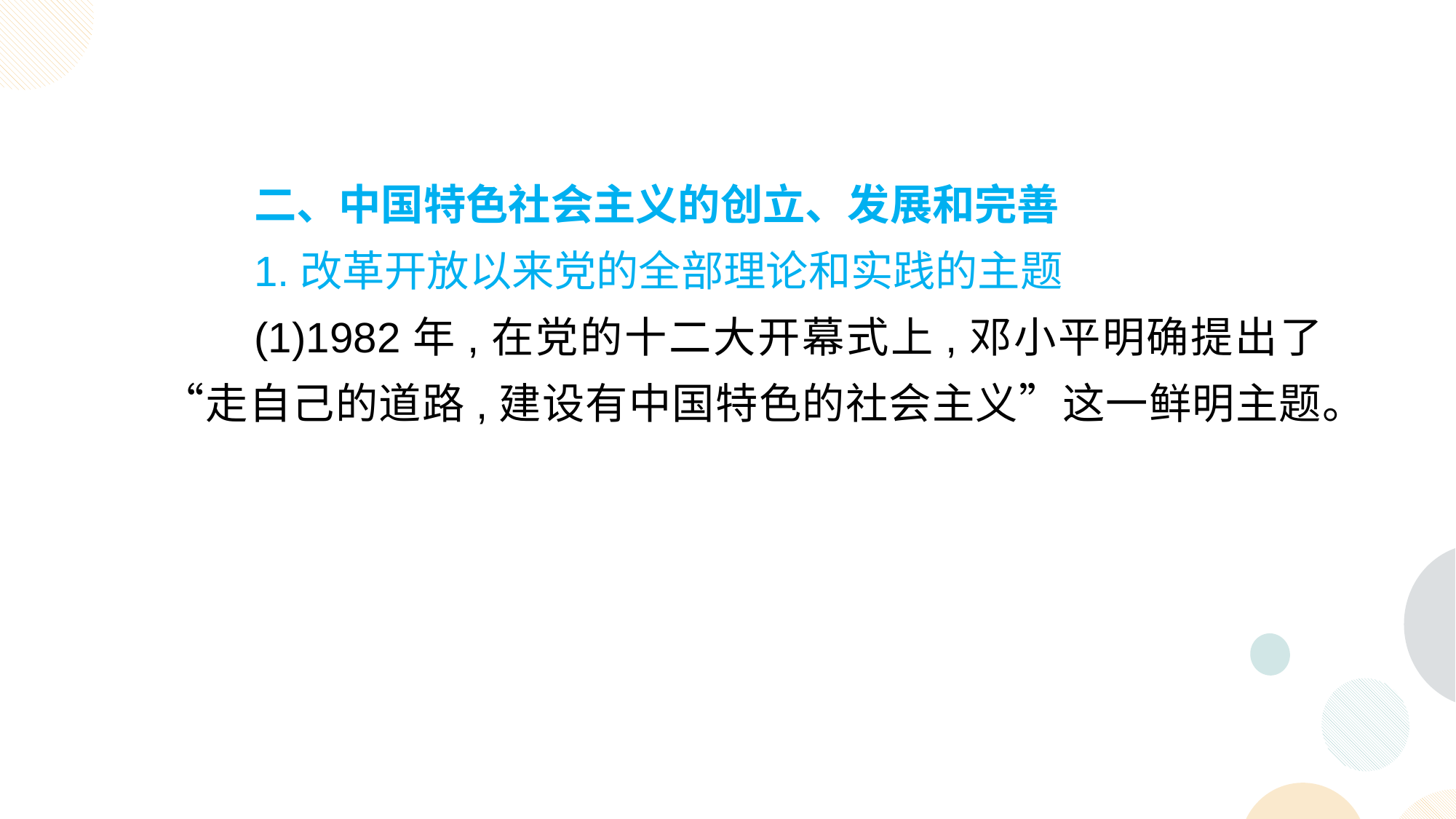

二、中国特色社会主义的创立、发展和完善
1.改革开放以来党的全部理论和实践的主题
(1)1982年,在党的十二大开幕式上,邓小平明确提出了“走自己的道路,建设有中国特色的社会主义”这一鲜明主题。